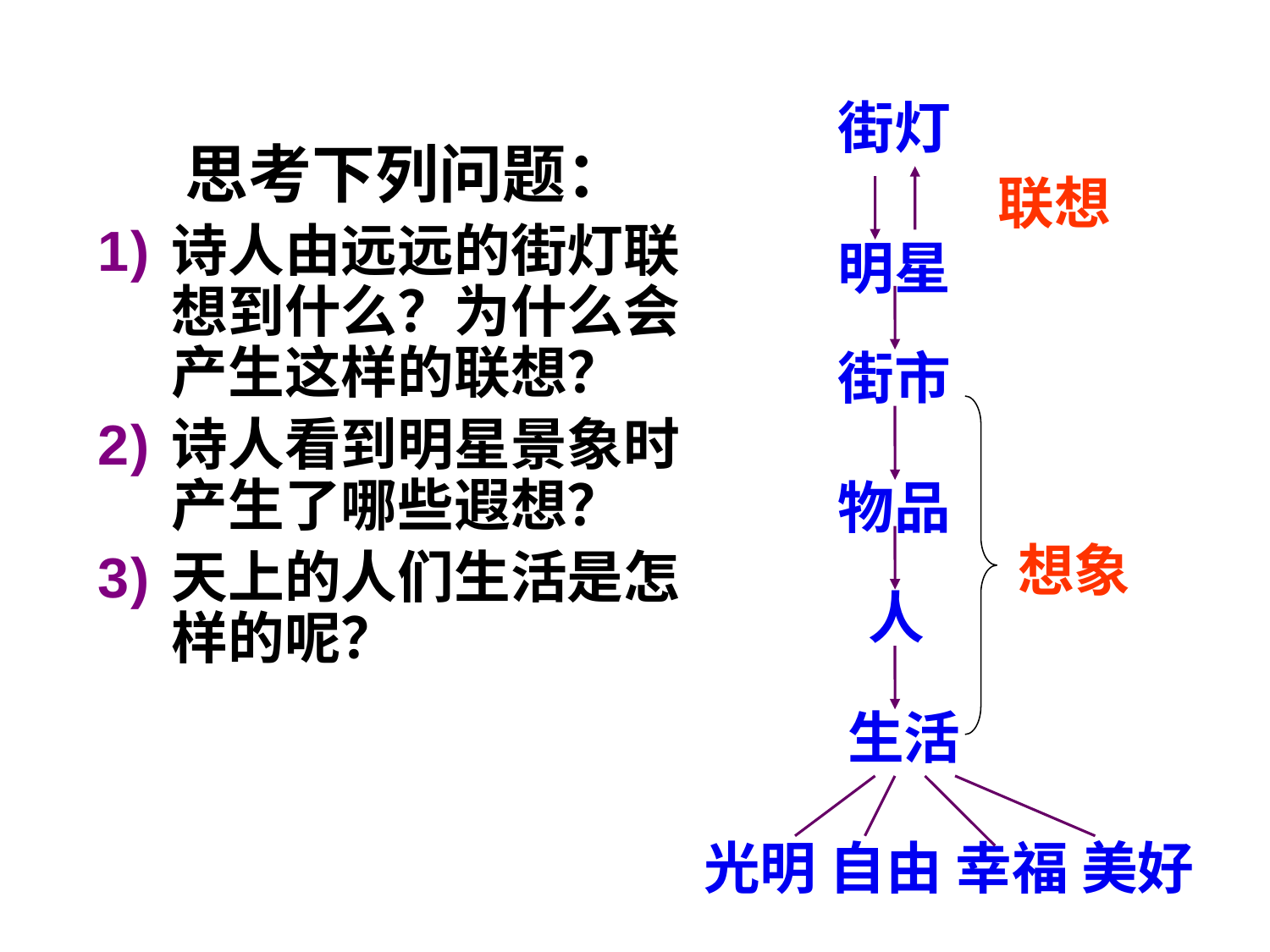

街灯
     思考下列问题：
诗人由远远的街灯联想到什么？为什么会产生这样的联想？
诗人看到明星景象时产生了哪些遐想？
天上的人们生活是怎样的呢？
联想

明星

街市

物品

想象
人

生活

光明 自由 幸福 美好